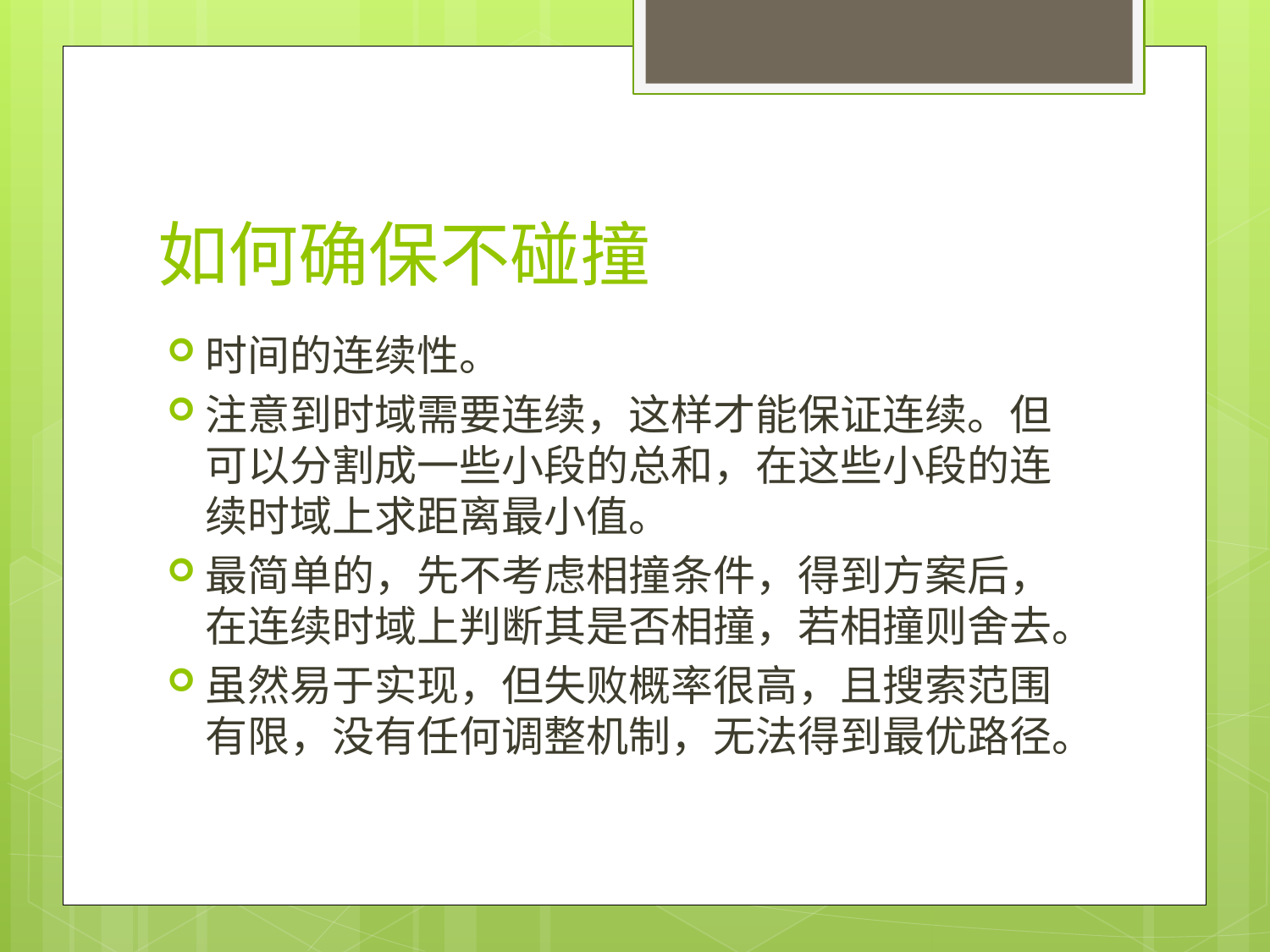

# 如何确保不碰撞
时间的连续性。
注意到时域需要连续，这样才能保证连续。但可以分割成一些小段的总和，在这些小段的连续时域上求距离最小值。
最简单的，先不考虑相撞条件，得到方案后，在连续时域上判断其是否相撞，若相撞则舍去。
虽然易于实现，但失败概率很高，且搜索范围有限，没有任何调整机制，无法得到最优路径。